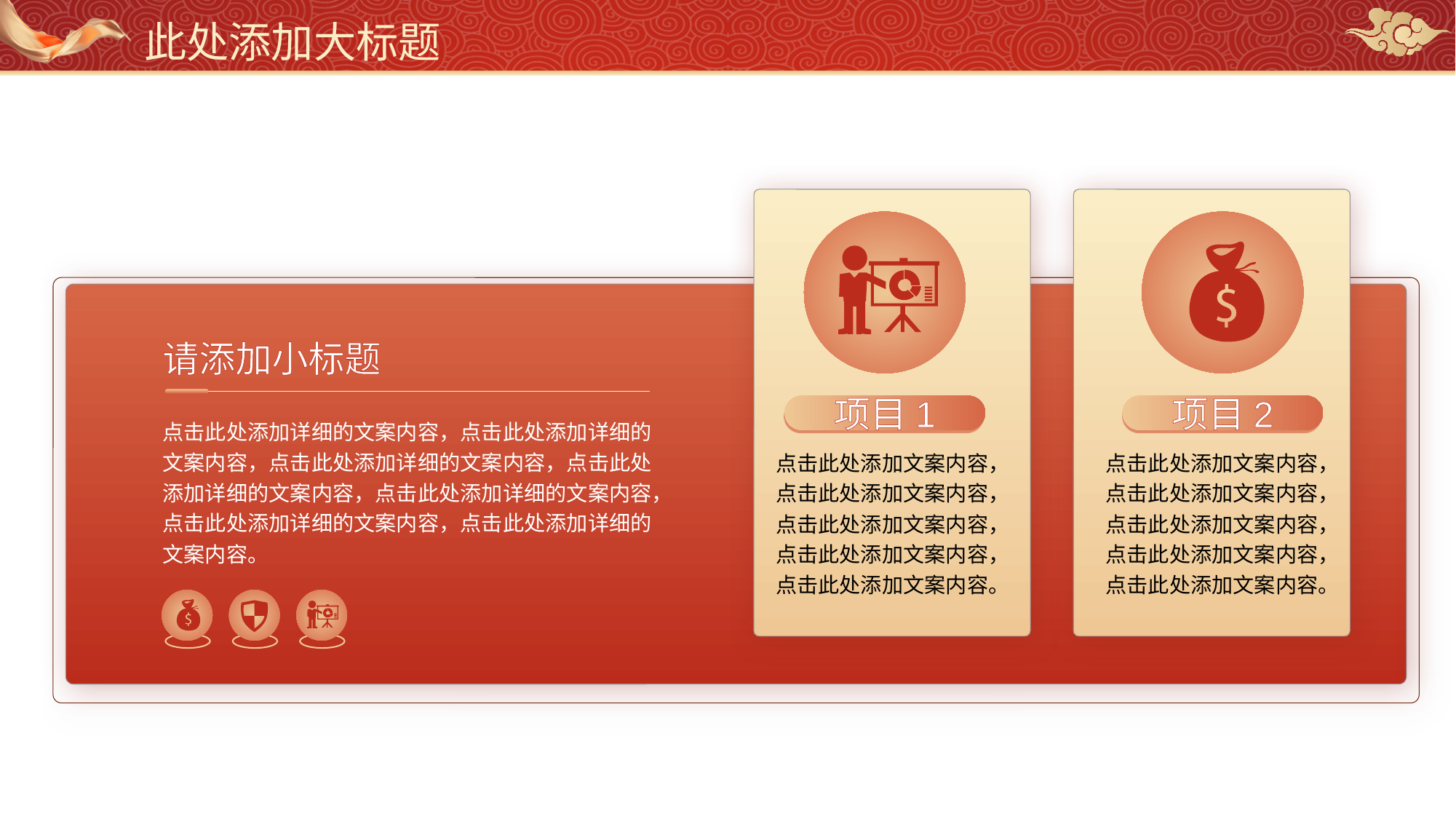

此处添加大标题

请添加小标题
项目1

项目2

点击此处添加详细的文案内容，点击此处添加详细的文案内容，点击此处添加详细的文案内容，点击此处添加详细的文案内容，点击此处添加详细的文案内容，点击此处添加详细的文案内容，点击此处添加详细的文案内容。
点击此处添加文案内容，点击此处添加文案内容，点击此处添加文案内容，点击此处添加文案内容，点击此处添加文案内容。
点击此处添加文案内容，点击此处添加文案内容，点击此处添加文案内容，点击此处添加文案内容，点击此处添加文案内容。